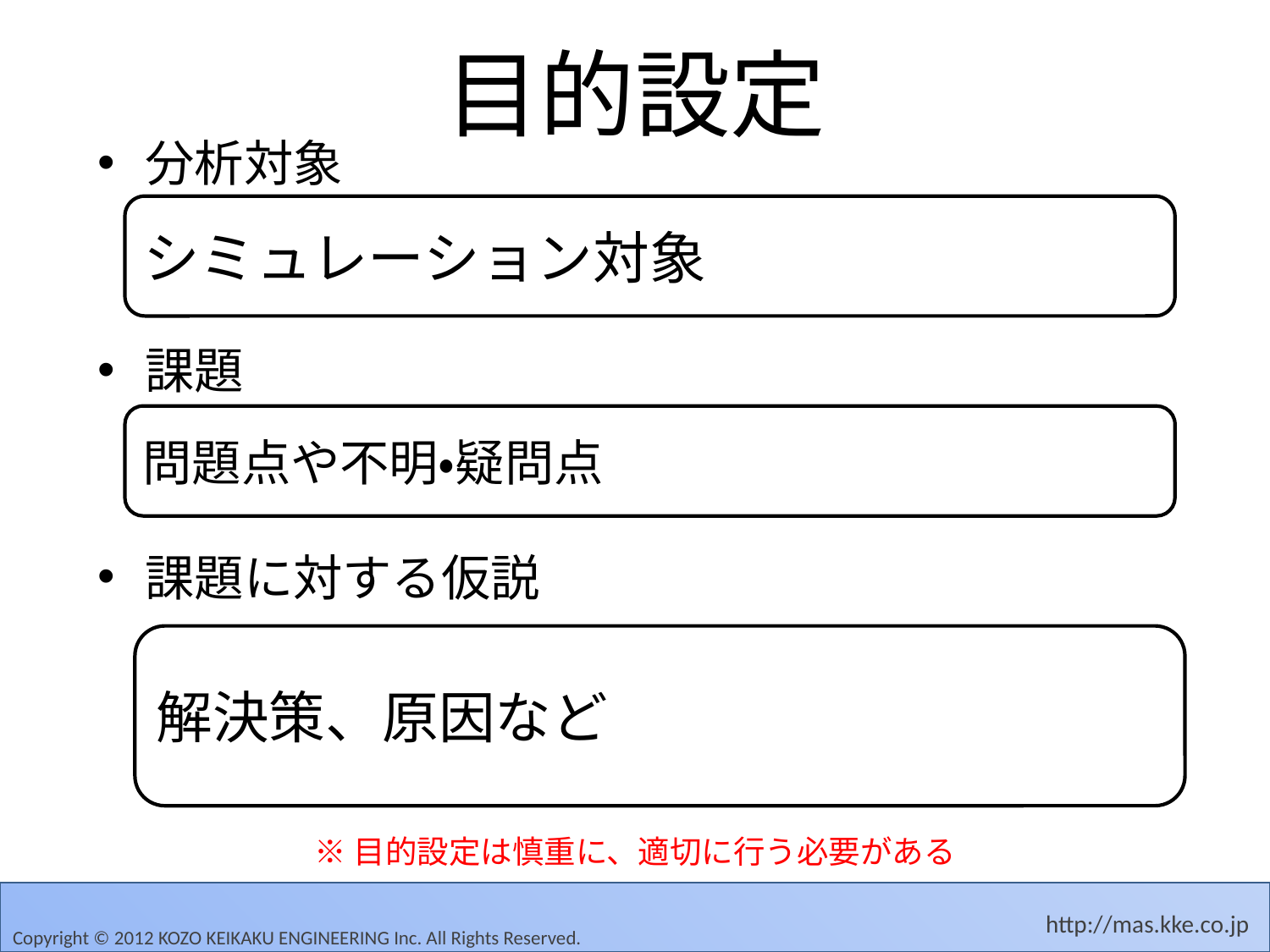

# 目的設定
分析対象

課題

課題に対する仮説

シミュレーション対象
問題点や不明・疑問点
解決策、原因など
※目的設定は慎重に、適切に行う必要がある
Copyright © 2012 KOZO KEIKAKU ENGINEERING Inc. All Rights Reserved.